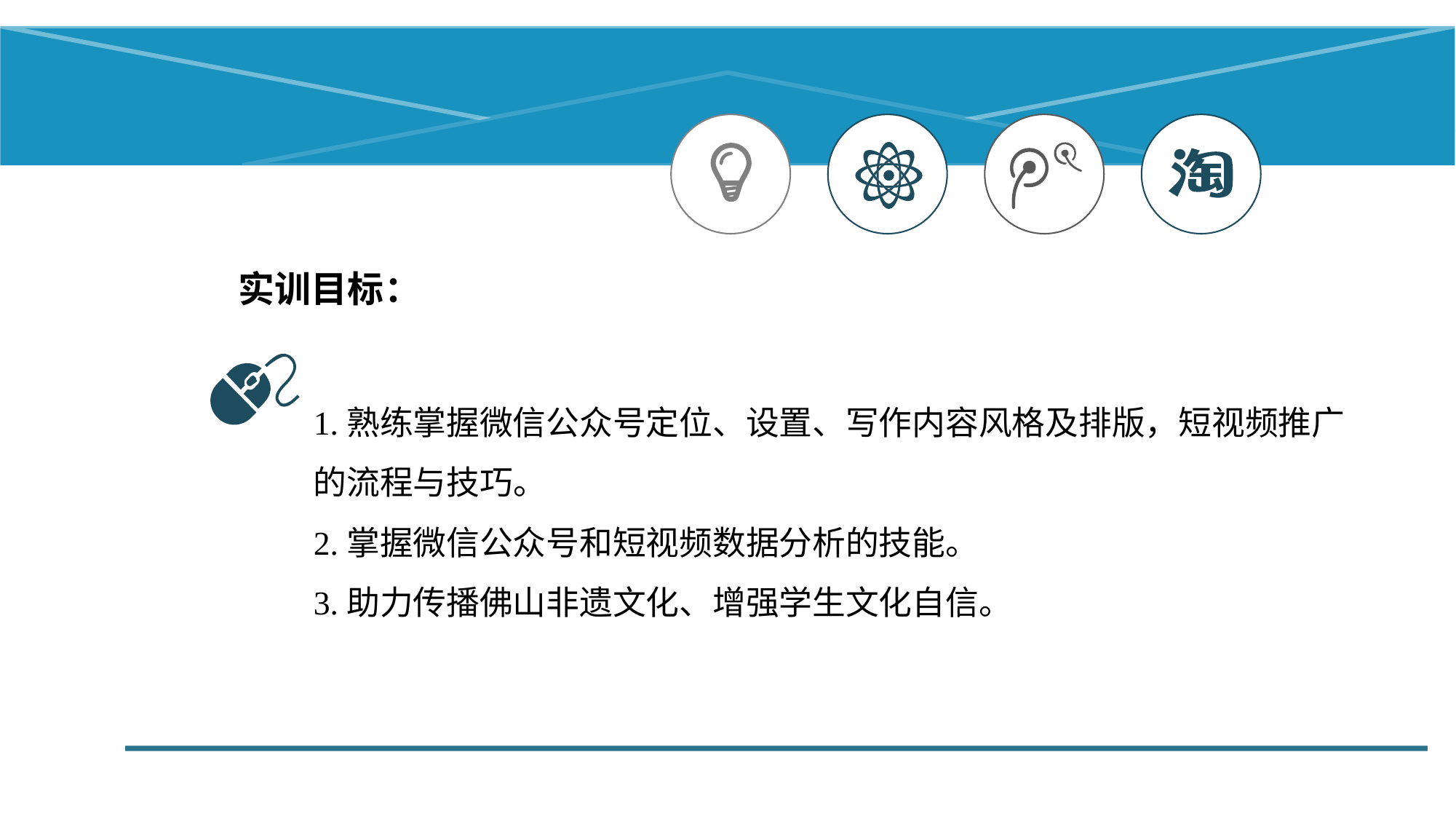

实训目标：

1.熟练掌握微信公众号定位、设置、写作内容风格及排版，短视频推广的流程与技巧。
2.掌握微信公众号和短视频数据分析的技能。
3.助力传播佛山非遗文化、增强学生文化自信。